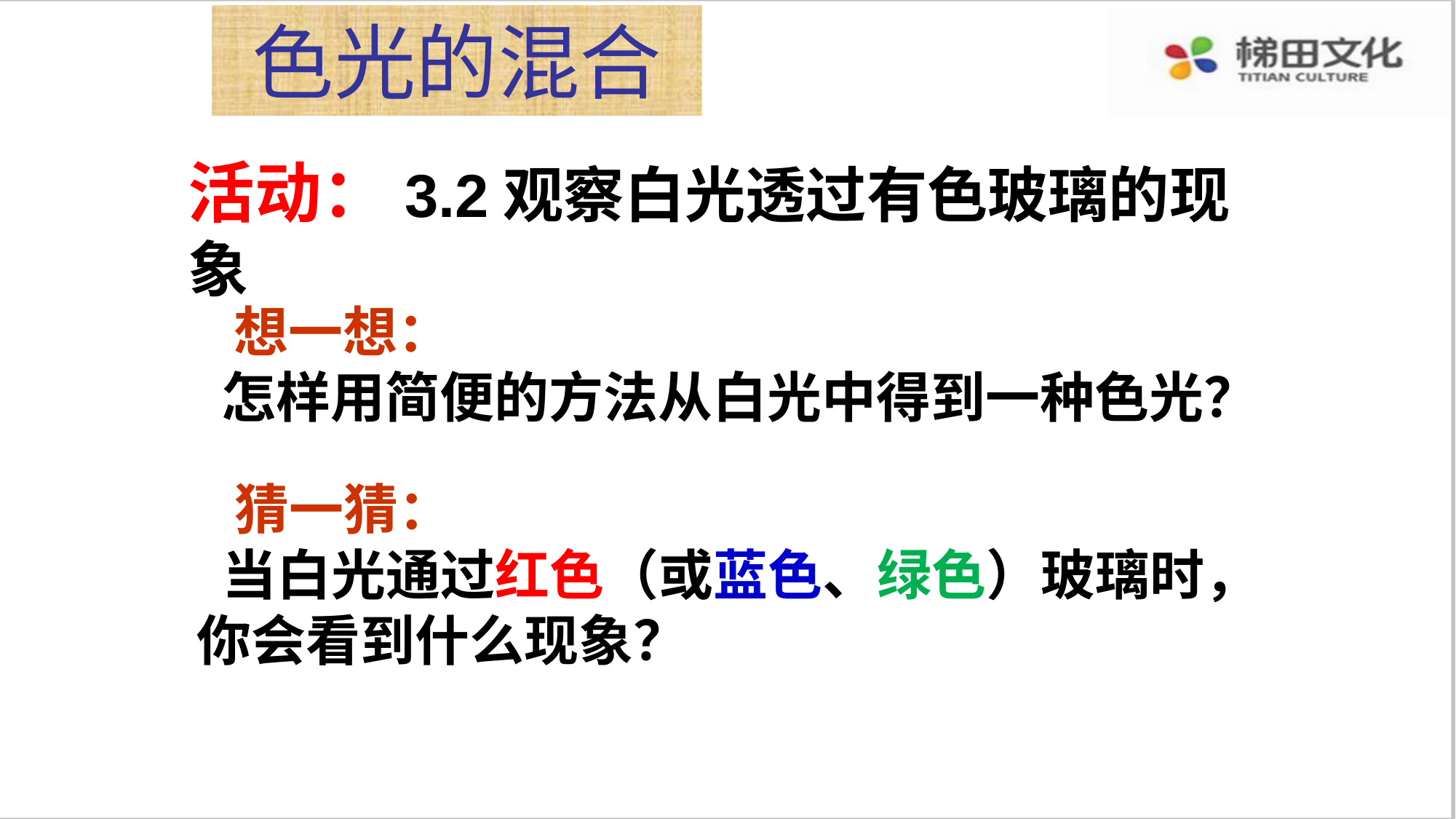

# 色光的混合
活动：3.2观察白光透过有色玻璃的现象
  想一想：
 怎样用简便的方法从白光中得到一种色光？

  猜一猜：
 当白光通过红色（或蓝色、绿色）玻璃时，你会看到什么现象？